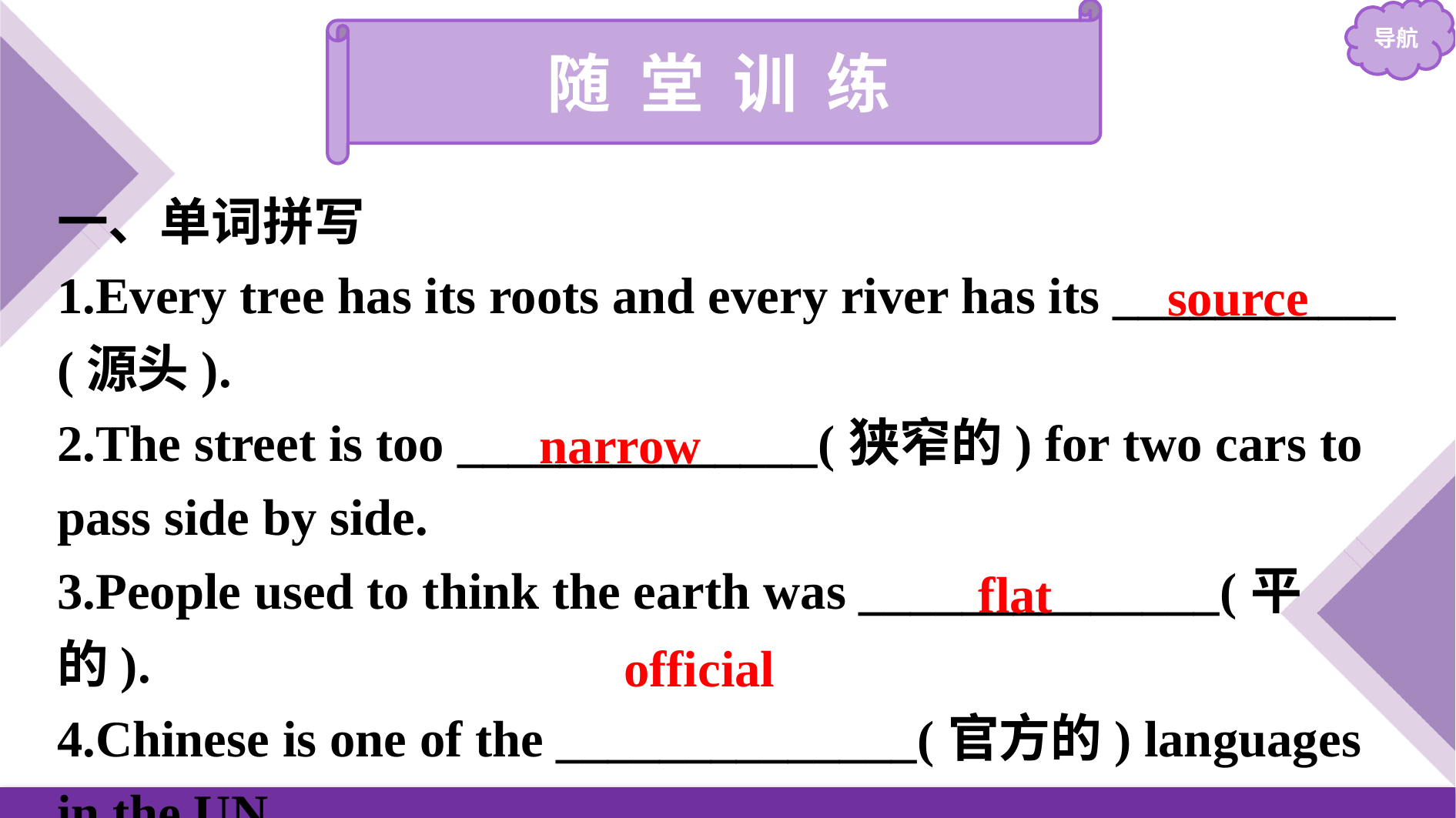

随  堂  训  练
一、单词拼写
1.Every tree has its roots and every river has its ___________ (源头).
2.The street is too ______________(狭窄的) for two cars to pass side by side.
3.People used to think the earth was ______________(平的).
4.Chinese is one of the ______________(官方的) languages in the UN.
source
narrow
flat
official